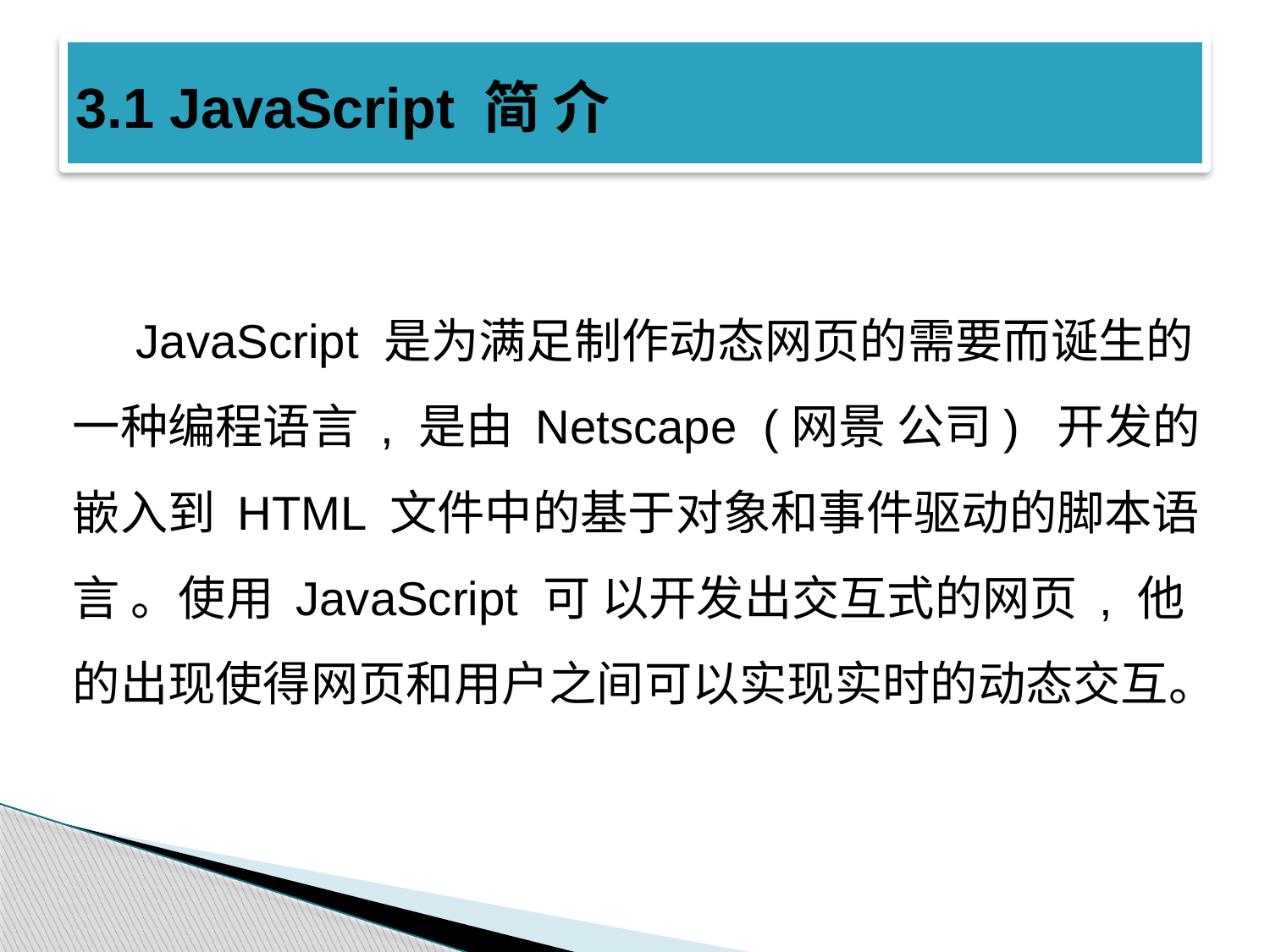

# 3.1 JavaScript 简 介
JavaScript 是为满足制作动态网页的需要而诞生的一种编程语言 , 是由 Netscape  (网景 公司)  开发的嵌入到 HTML 文件中的基于对象和事件驱动的脚本语言 。使用 JavaScript 可 以开发出交互式的网页 , 他的出现使得网页和用户之间可以实现实时的动态交互。